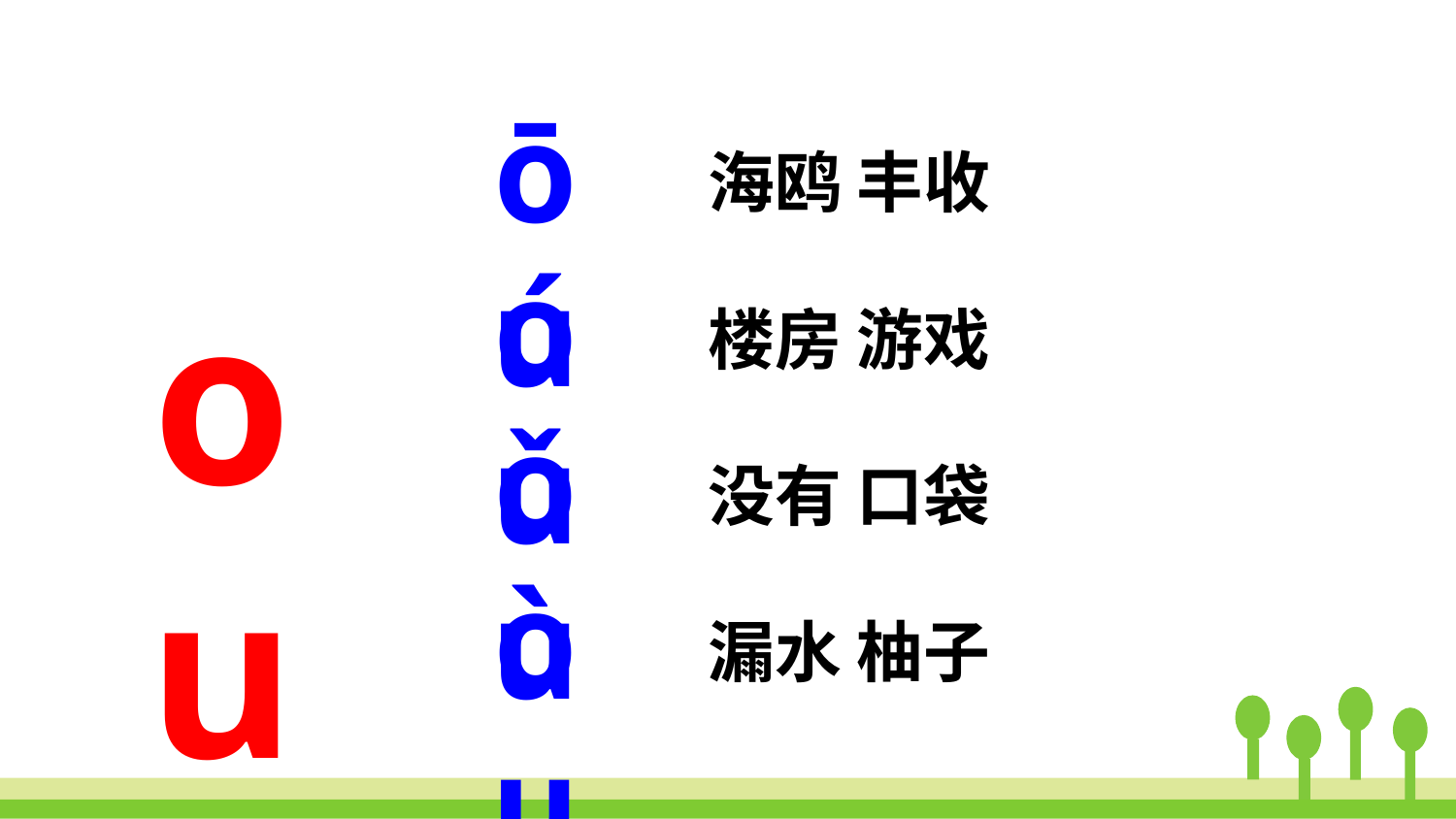

ōu
海鸥 丰收
óu
ou
楼房 游戏
ǒu
没有 口袋
òu
漏水 柚子